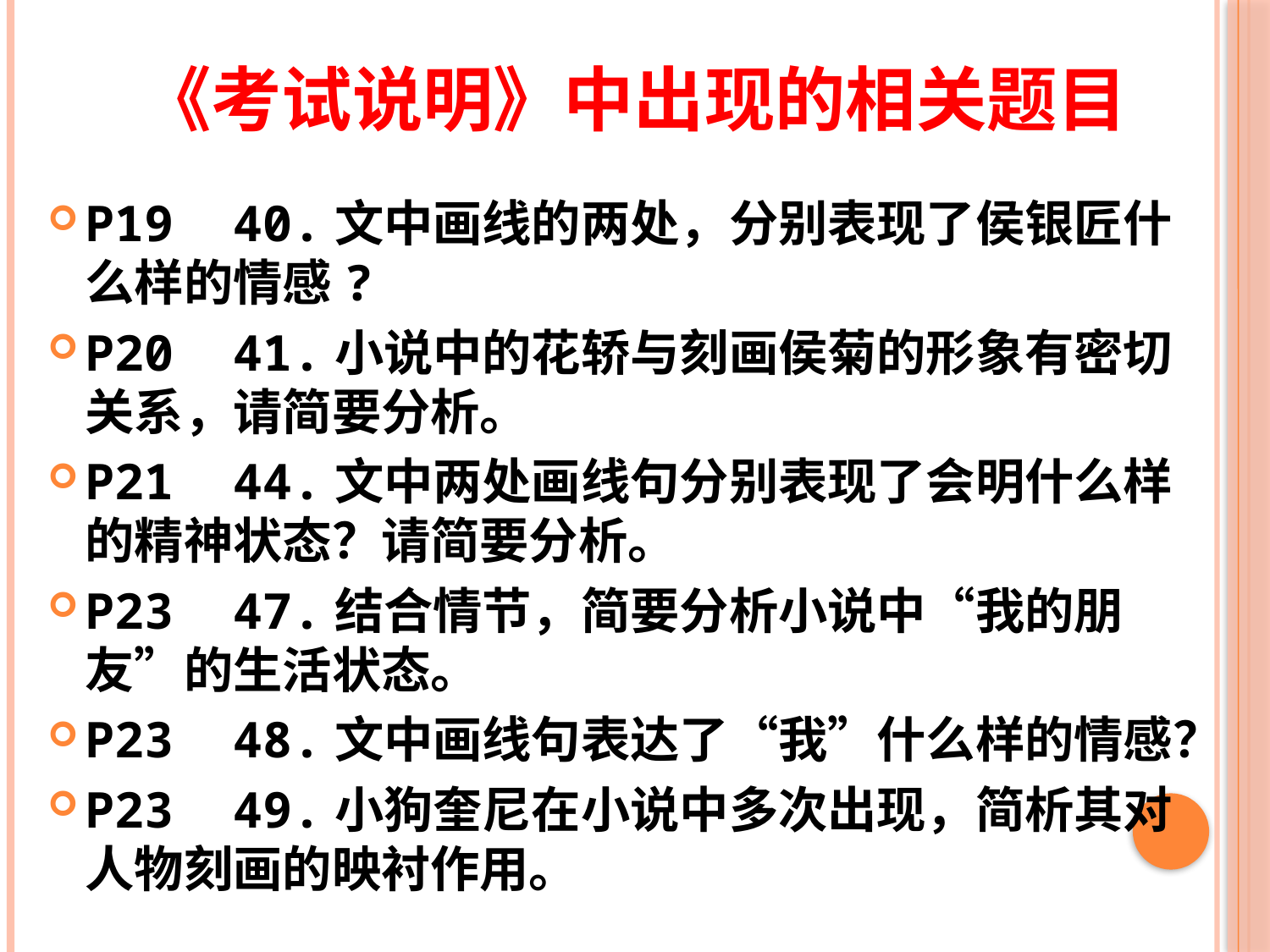

# 《考试说明》中出现的相关题目
P19  40.文中画线的两处，分别表现了侯银匠什么样的情感?
P20  41.小说中的花轿与刻画侯菊的形象有密切关系，请简要分析。
P21  44.文中两处画线句分别表现了会明什么样的精神状态？请简要分析。
P23  47.结合情节，简要分析小说中“我的朋友”的生活状态。
P23  48.文中画线句表达了“我”什么样的情感？
P23  49.小狗奎尼在小说中多次出现，简析其对人物刻画的映衬作用。